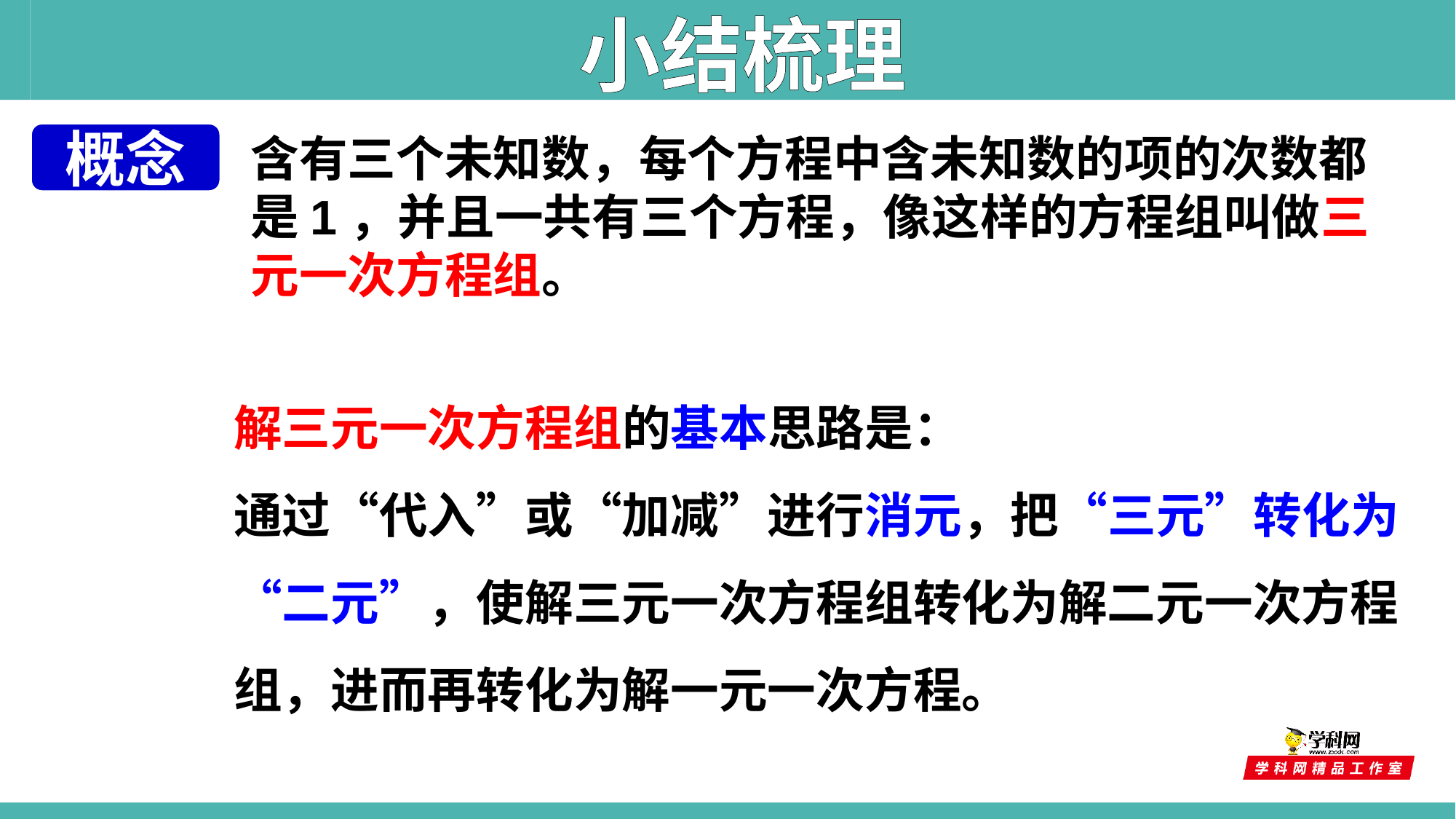

小结梳理
概念
含有三个未知数，每个方程中含未知数的项的次数都是1，并且一共有三个方程，像这样的方程组叫做三元一次方程组。
解三元一次方程组的基本思路是：
通过“代入”或“加减”进行消元，把“三元”转化为“二元”，使解三元一次方程组转化为解二元一次方程组，进而再转化为解一元一次方程。